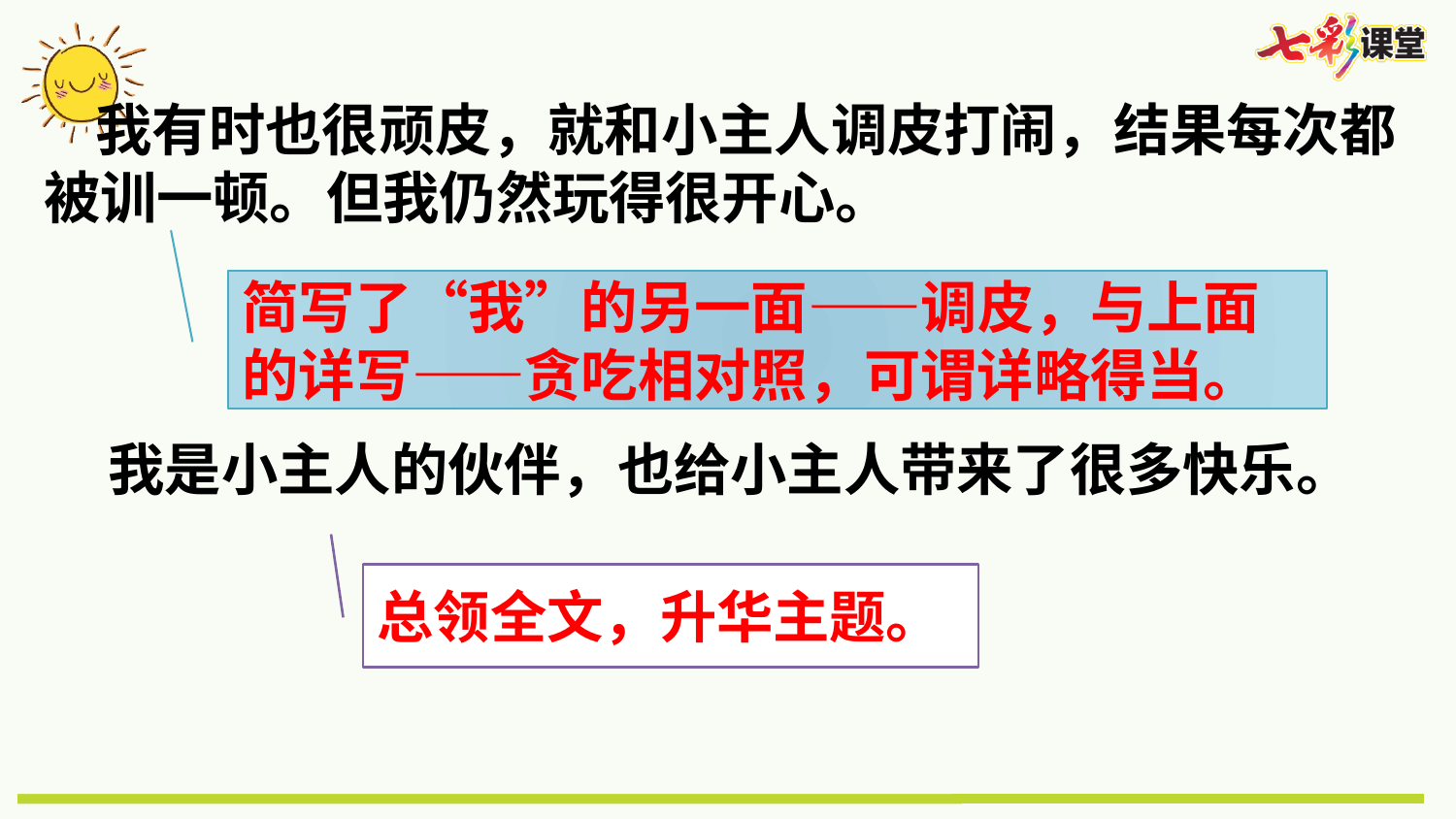

我有时也很顽皮，就和小主人调皮打闹，结果每次都被训一顿。但我仍然玩得很开心。

    我是小主人的伙伴，也给小主人带来了很多快乐。
简写了“我”的另一面——调皮，与上面的详写——贪吃相对照，可谓详略得当。
总领全文，升华主题。